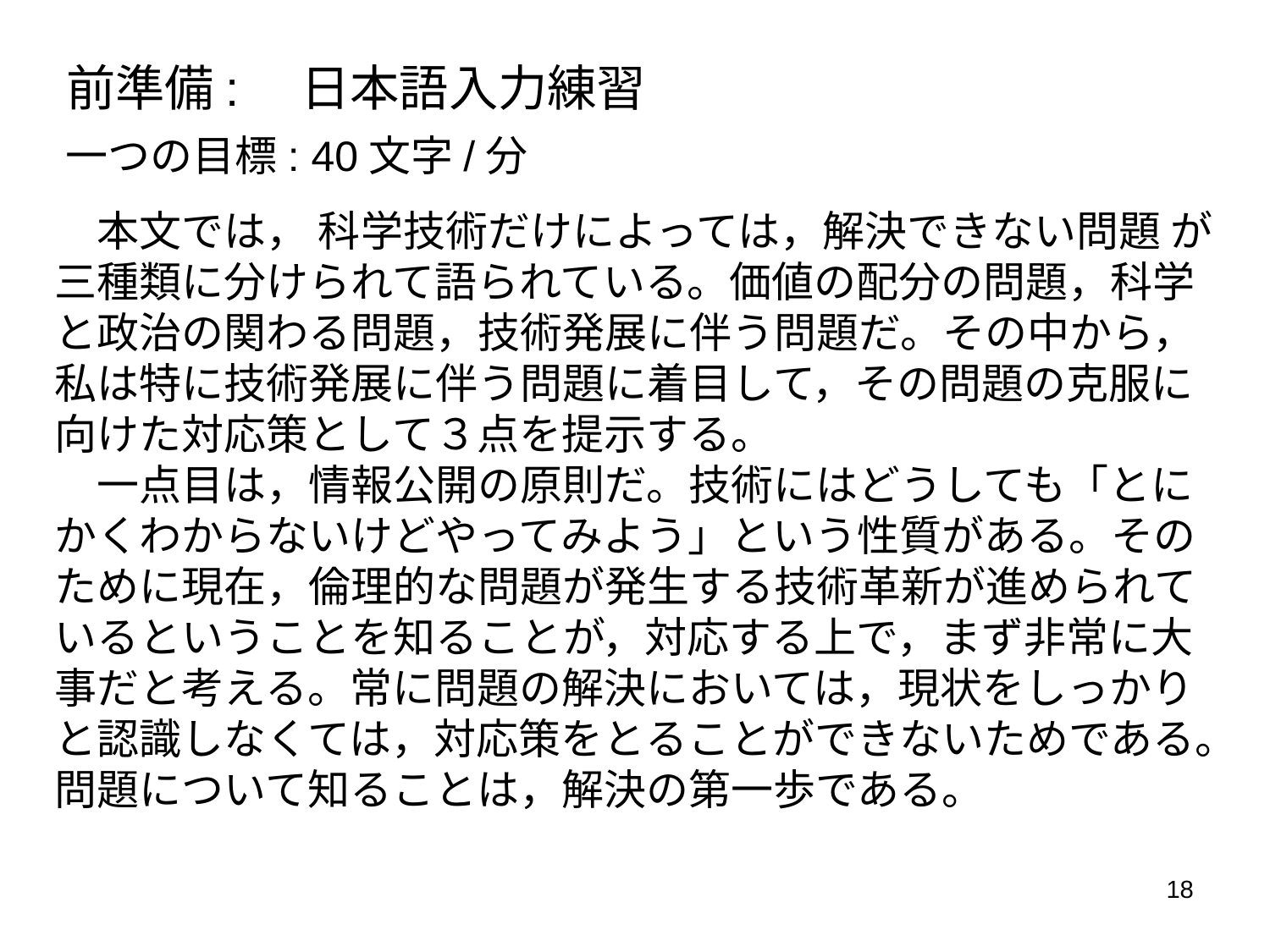

# 前準備:　日本語入力練習
一つの目標: 40文字/分
　本文では， 科学技術だけによっては，解決できない問題 が三種類に分けられて語られている。価値の配分の問題，科学と政治の関わる問題，技術発展に伴う問題だ。その中から，私は特に技術発展に伴う問題に着目して，その問題の克服に向けた対応策として３点を提示する。
　一点目は，情報公開の原則だ。技術にはどうしても「とにかくわからないけどやってみよう」という性質がある。そのために現在，倫理的な問題が発生する技術革新が進められているということを知ることが，対応する上で，まず非常に大事だと考える。常に問題の解決においては，現状をしっかりと認識しなくては，対応策をとることができないためである。問題について知ることは，解決の第一歩である。

18